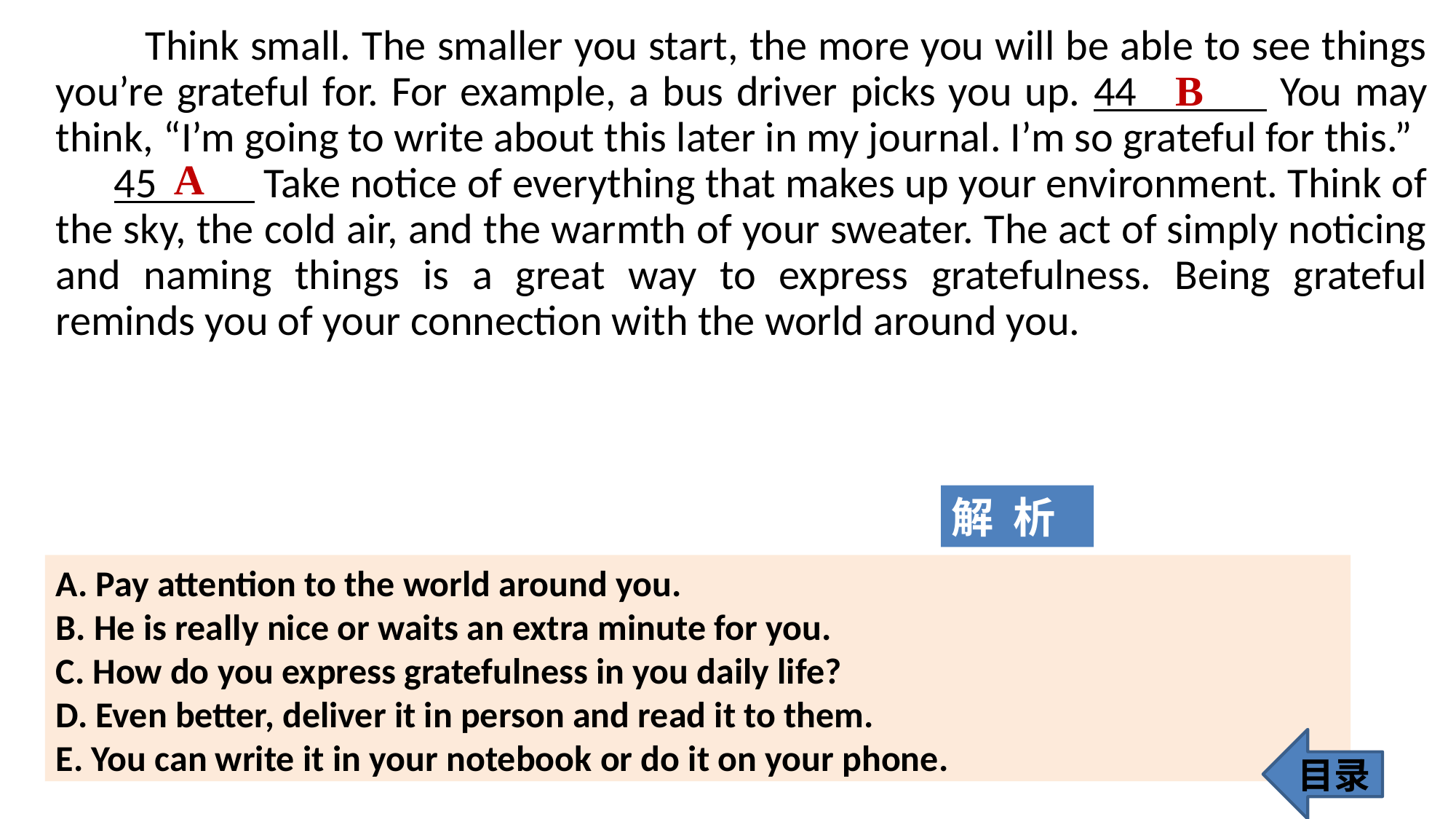

Think small. The smaller you start, the more you will be able to see things you’re grateful for. For example, a bus driver picks you up. 44           You may think, “I’m going to write about this later in my journal. I’m so grateful for this.”
      45           Take notice of everything that makes up your environment. Think of the sky, the cold air, and the warmth of your sweater. The act of simply noticing and naming things is a great way to express gratefulness. Being grateful reminds you of your connection with the world around you.
B
A
解  析
A. Pay attention to the world around you.
B. He is really nice or waits an extra minute for you.
C. How do you express gratefulness in you daily life?
D. Even better, deliver it in person and read it to them.
E. You can write it in your notebook or do it on your phone.
目录
334